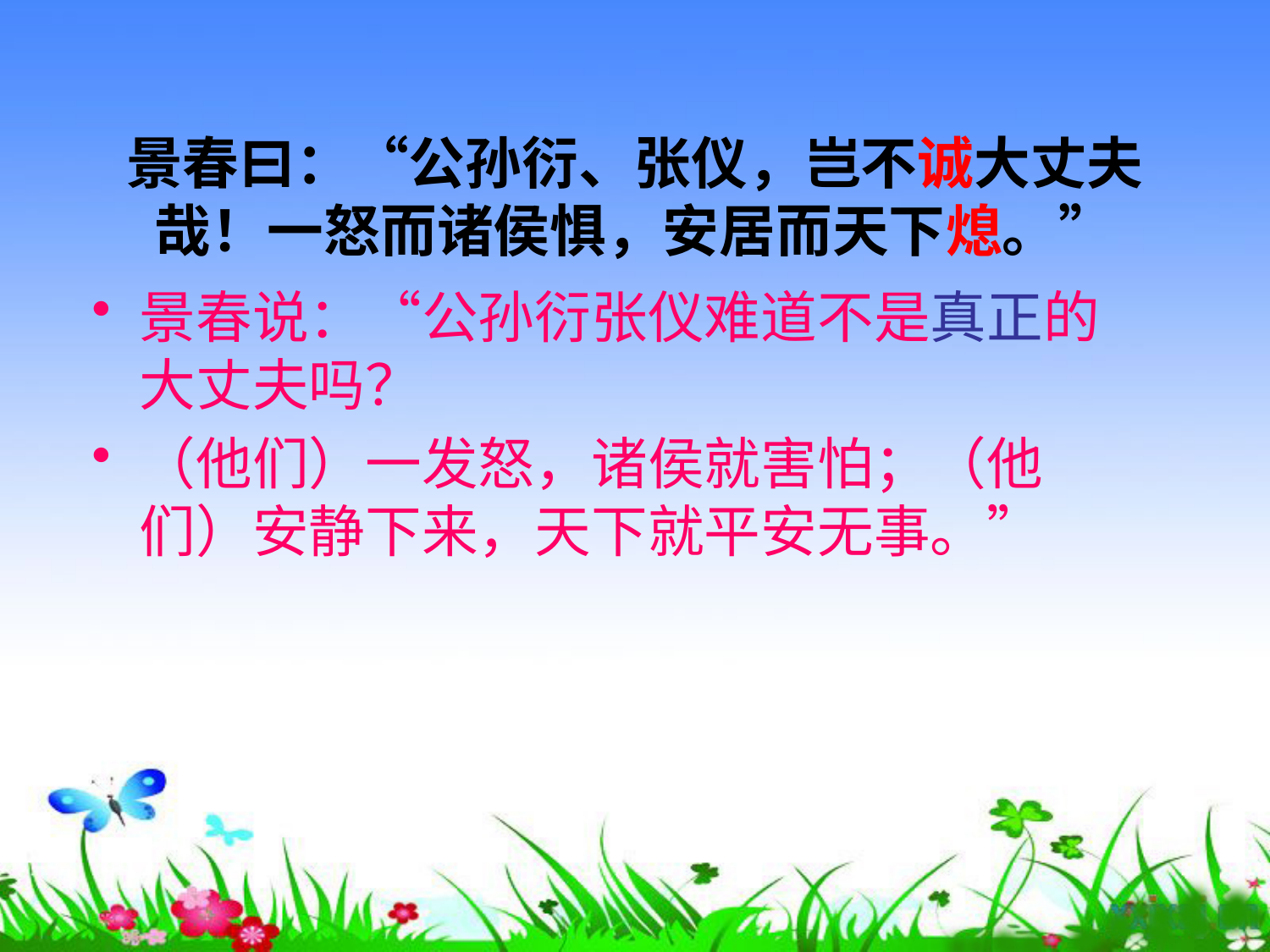

# 景春曰：“公孙衍、张仪，岂不诚大丈夫哉！一怒而诸侯惧，安居而天下熄。”
景春说：“公孙衍张仪难道不是真正的大丈夫吗？
（他们）一发怒，诸侯就害怕；（他们）安静下来，天下就平安无事。”